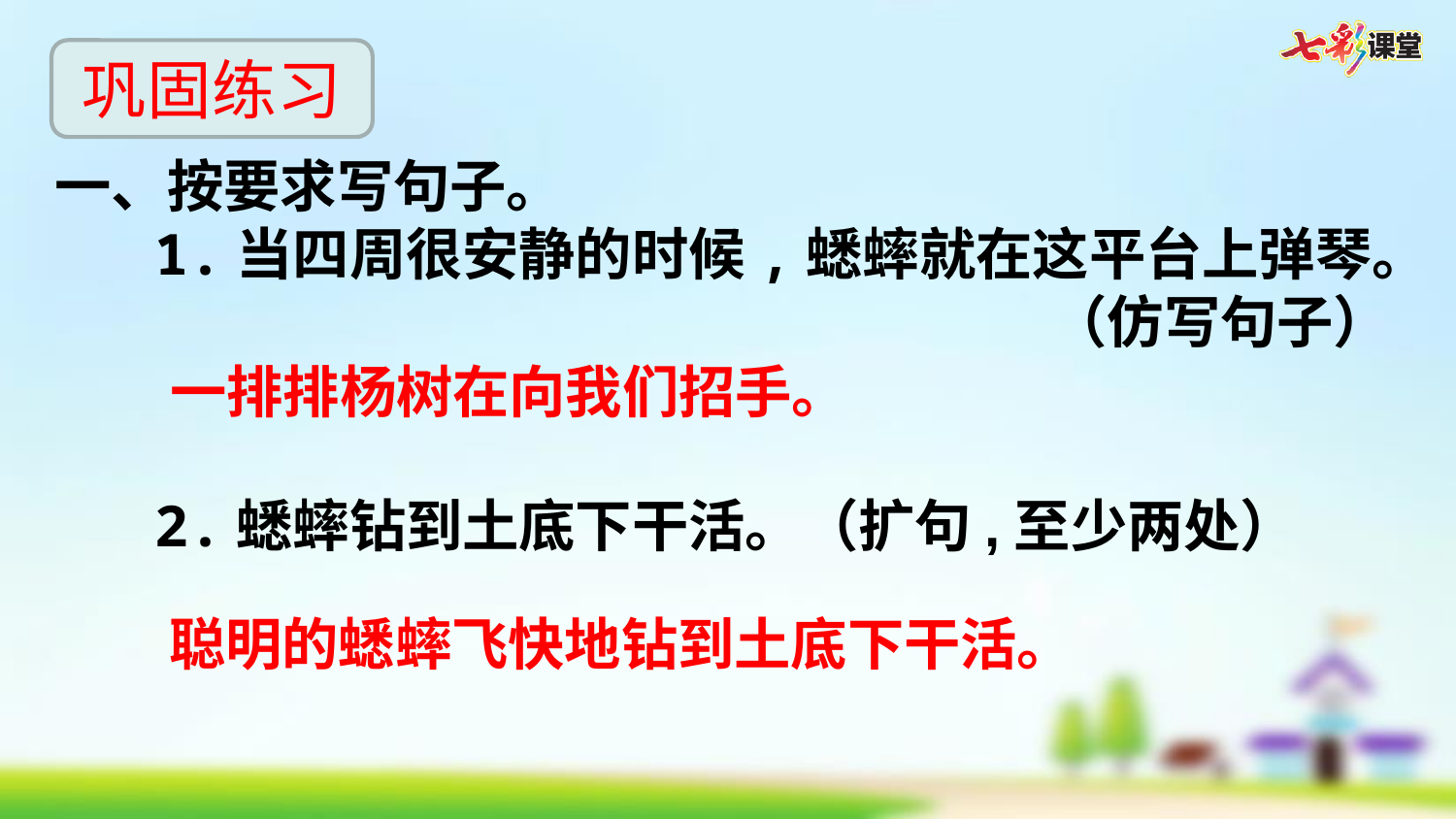

巩固练习
一、按要求写句子。
1.当四周很安静的时候,蟋蟀就在这平台上弹琴。
（仿写句子）

2.蟋蟀钻到土底下干活。（扩句,至少两处）

一排排杨树在向我们招手。
聪明的蟋蟀飞快地钻到土底下干活。